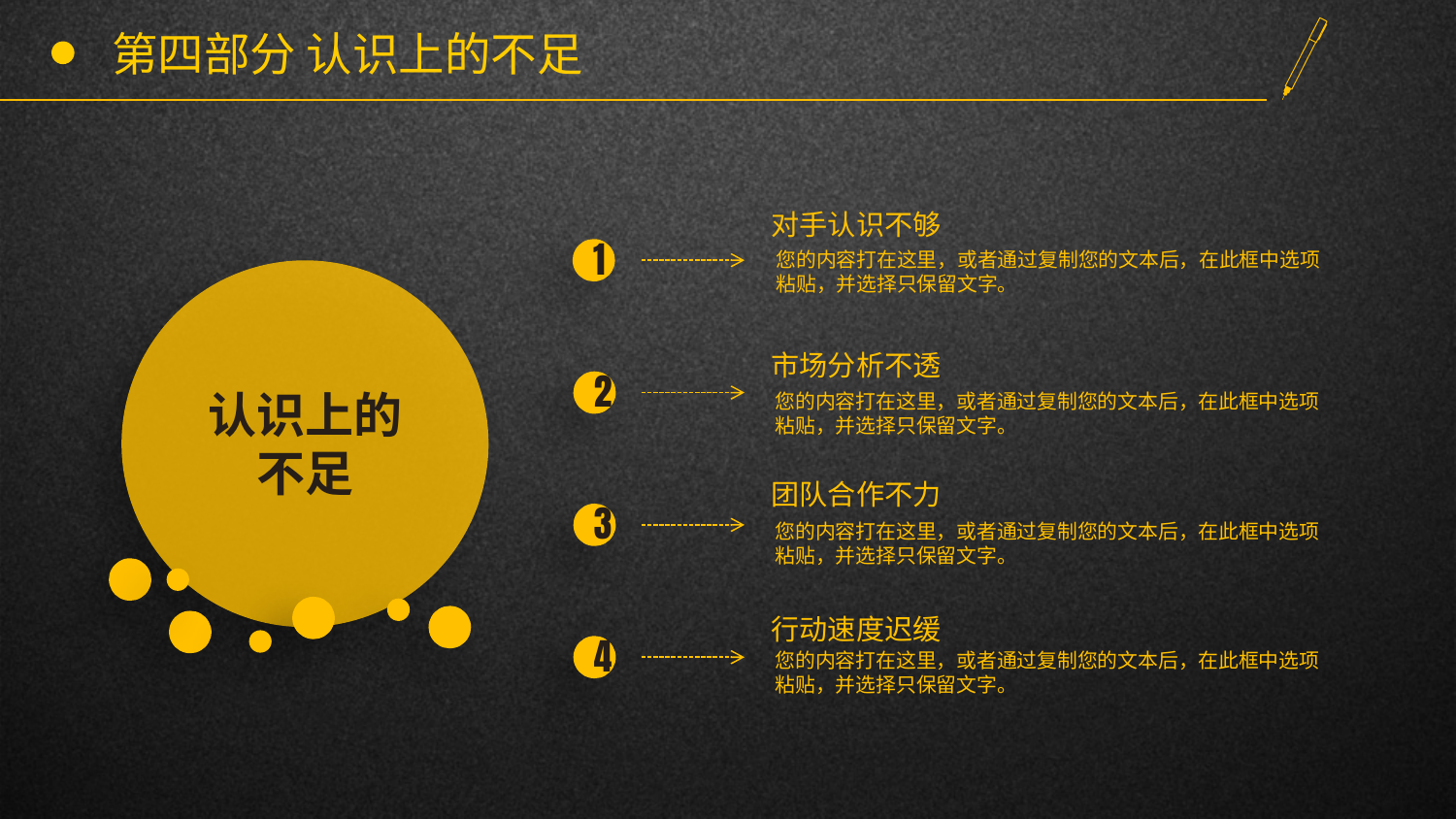

# 第四部分 认识上的不足
对手认识不够
您的内容打在这里，或者通过复制您的文本后，在此框中选项粘贴，并选择只保留文字。
1

市场分析不透
2
您的内容打在这里，或者通过复制您的文本后，在此框中选项粘贴，并选择只保留文字。
认识上的
不足
团队合作不力
3
您的内容打在这里，或者通过复制您的文本后，在此框中选项粘贴，并选择只保留文字。

行动速度迟缓

4
您的内容打在这里，或者通过复制您的文本后，在此框中选项粘贴，并选择只保留文字。